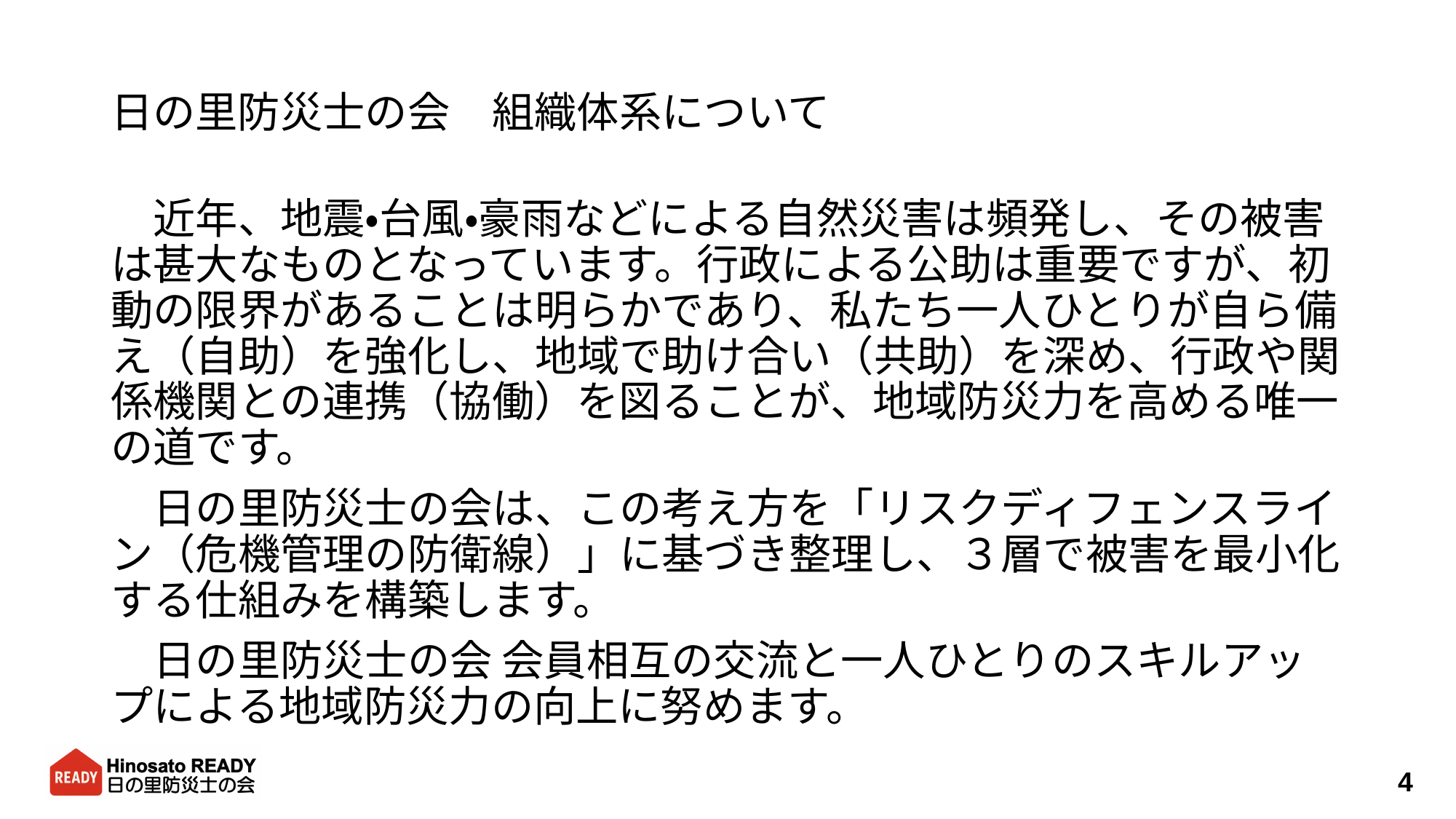

# 日の里防災士の会　組織体系について
　近年、地震・台風・豪雨などによる自然災害は頻発し、その被害は甚大なものとなっています。行政による公助は重要ですが、初動の限界があることは明らかであり、私たち一人ひとりが自ら備え（自助）を強化し、地域で助け合い（共助）を深め、行政や関係機関との連携（協働）を図ることが、地域防災力を高める唯一の道です。
　日の里防災士の会は、この考え方を「リスクディフェンスライン（危機管理の防衛線）」に基づき整理し、３層で被害を最小化する仕組みを構築します。
　日の里防災士の会 会員相互の交流と一人ひとりのスキルアップによる地域防災力の向上に努めます。
4